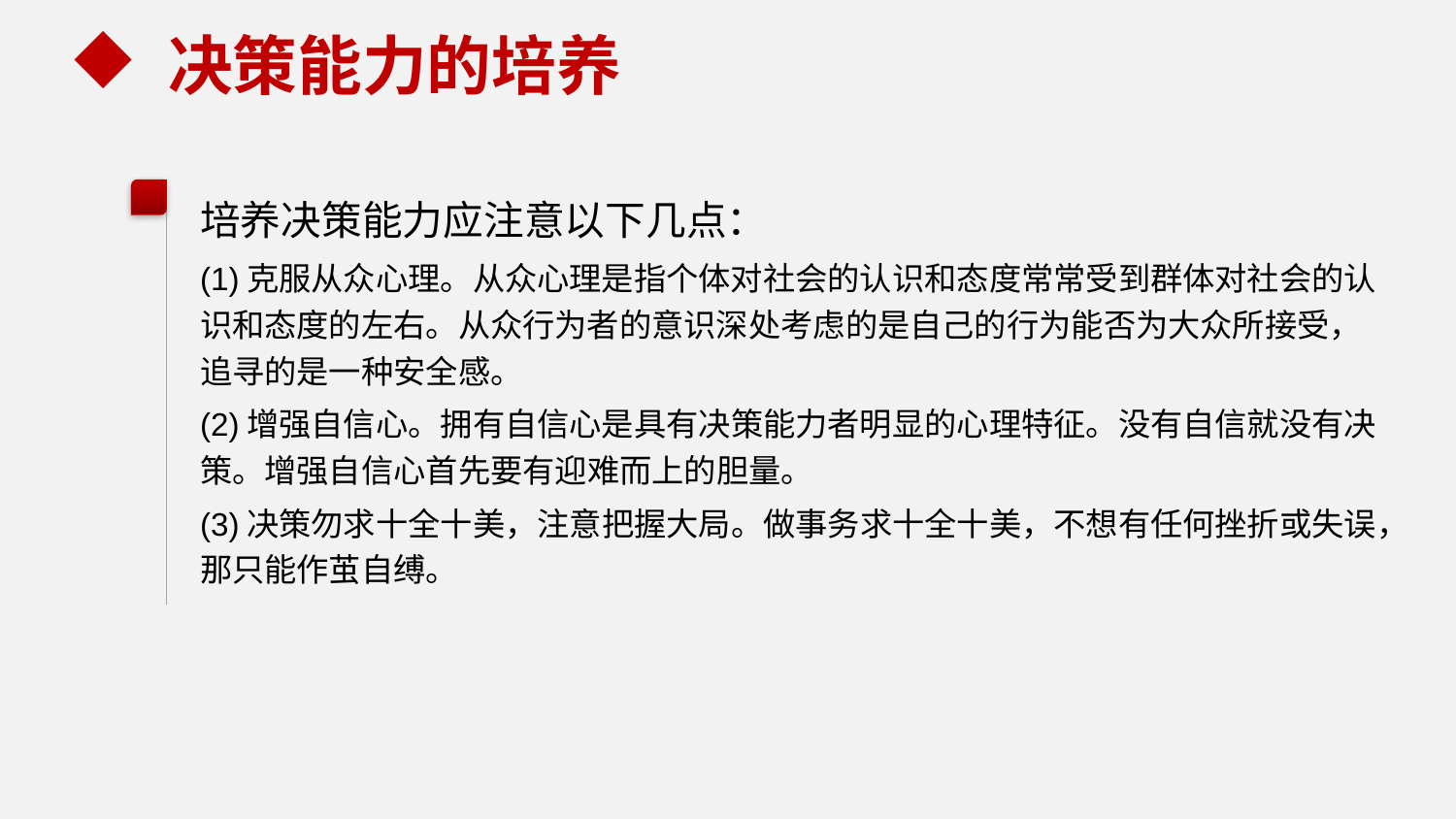

决策能力的培养

培养决策能力应注意以下几点：
(1)克服从众心理。从众心理是指个体对社会的认识和态度常常受到群体对社会的认识和态度的左右。从众行为者的意识深处考虑的是自己的行为能否为大众所接受，追寻的是一种安全感。
(2)增强自信心。拥有自信心是具有决策能力者明显的心理特征。没有自信就没有决策。增强自信心首先要有迎难而上的胆量。
(3)决策勿求十全十美，注意把握大局。做事务求十全十美，不想有任何挫折或失误，那只能作茧自缚。